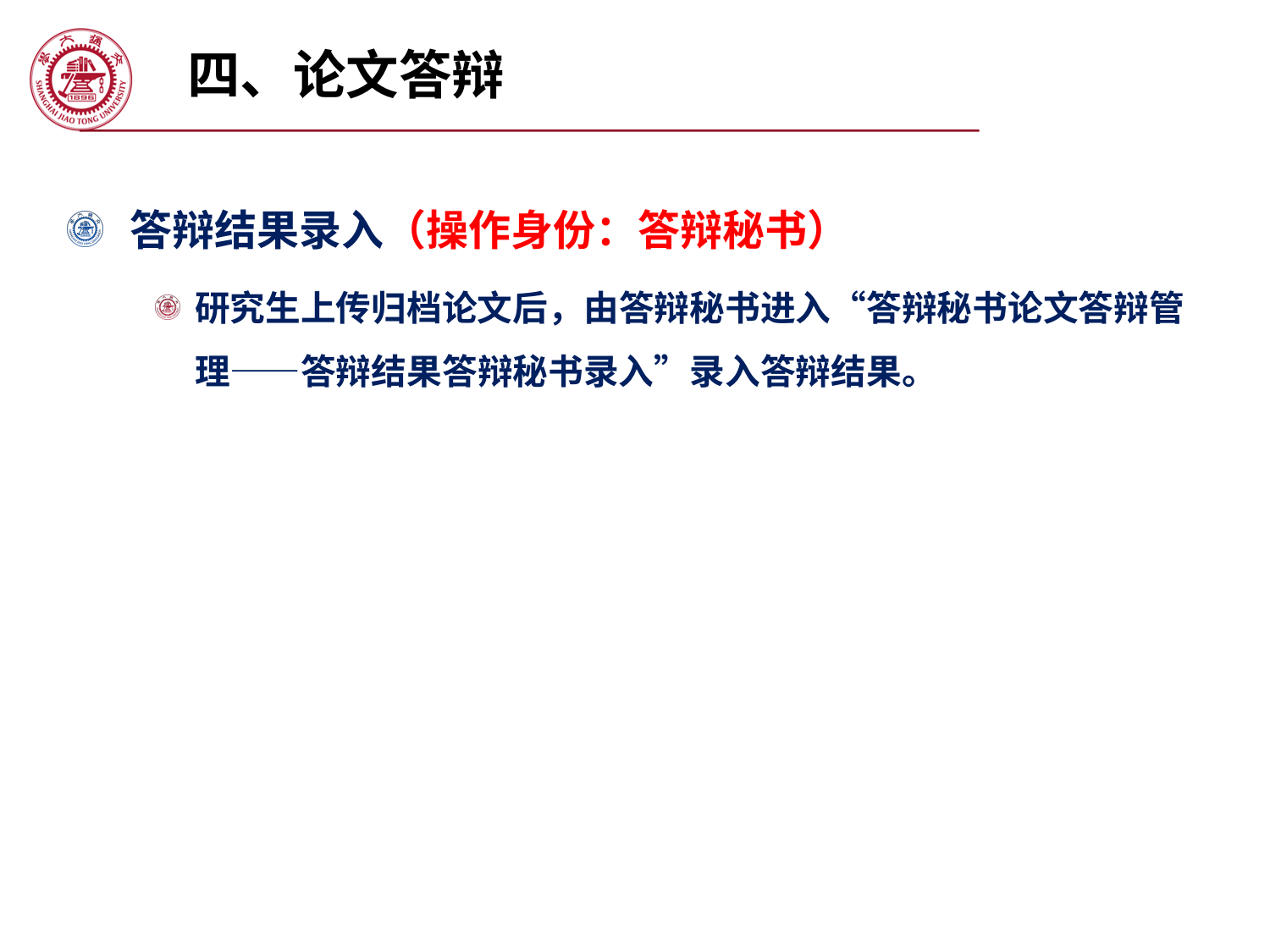

四、论文答辩
答辩结果录入（操作身份：答辩秘书）
研究生上传归档论文后，由答辩秘书进入“答辩秘书论文答辩管理——答辩结果答辩秘书录入”录入答辩结果。